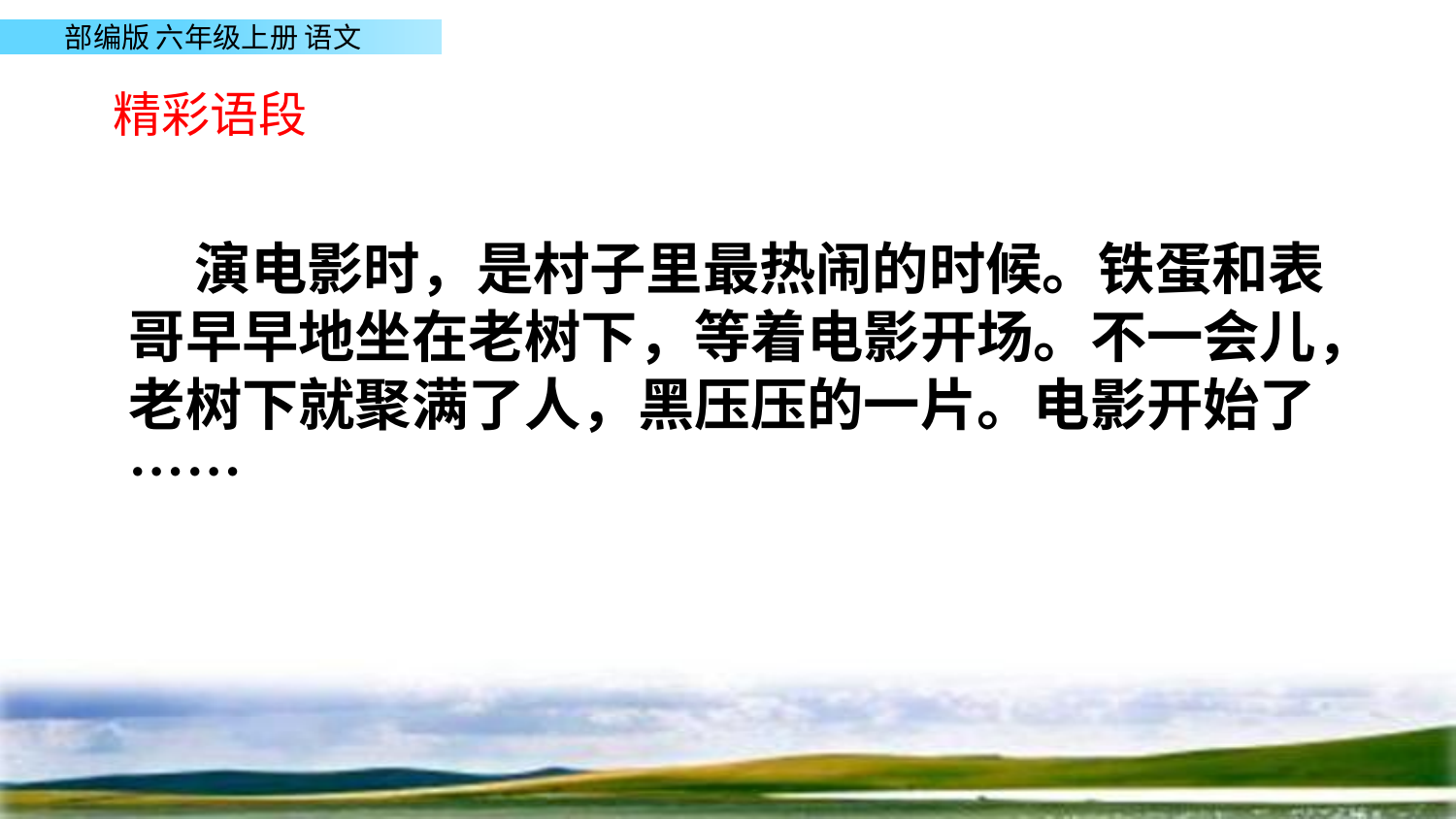

精彩语段
    演电影时，是村子里最热闹的时候。铁蛋和表哥早早地坐在老树下，等着电影开场。不一会儿，老树下就聚满了人，黑压压的一片。电影开始了……